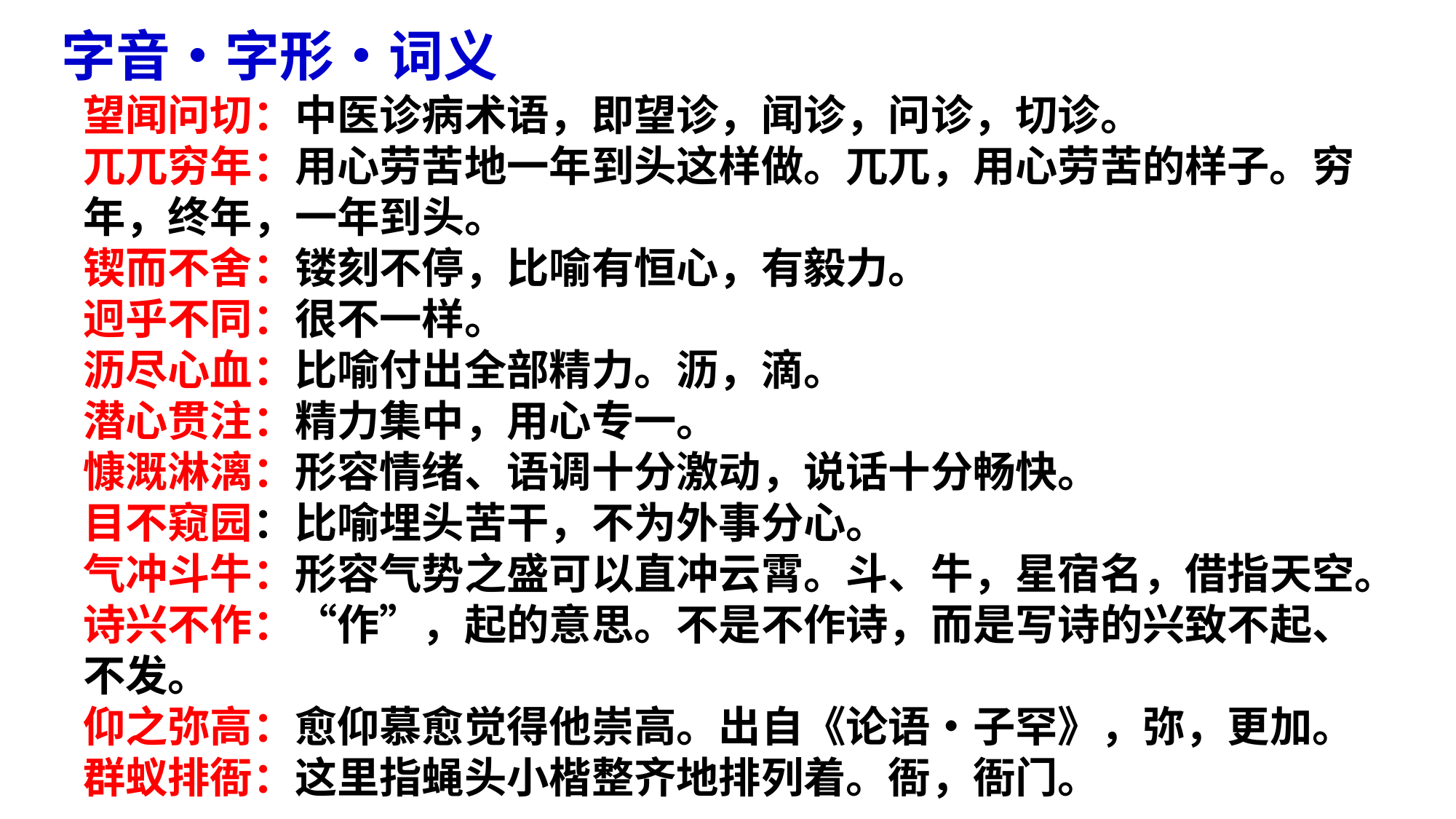

字音•字形•词义
望闻问切：中医诊病术语，即望诊，闻诊，问诊，切诊。
兀兀穷年：用心劳苦地一年到头这样做。兀兀，用心劳苦的样子。穷年，终年，一年到头。
锲而不舍：镂刻不停，比喻有恒心，有毅力。
迥乎不同：很不一样。
沥尽心血：比喻付出全部精力。沥，滴。
潜心贯注：精力集中，用心专一。
慷溉淋漓：形容情绪、语调十分激动，说话十分畅快。
目不窥园：比喻埋头苦干，不为外事分心。
气冲斗牛：形容气势之盛可以直冲云霄。斗、牛，星宿名，借指天空。
诗兴不作：“作”，起的意思。不是不作诗，而是写诗的兴致不起、不发。
仰之弥高：愈仰慕愈觉得他崇高。出自《论语•子罕》，弥，更加。
群蚁排衙：这里指蝇头小楷整齐地排列着。衙，衙门。